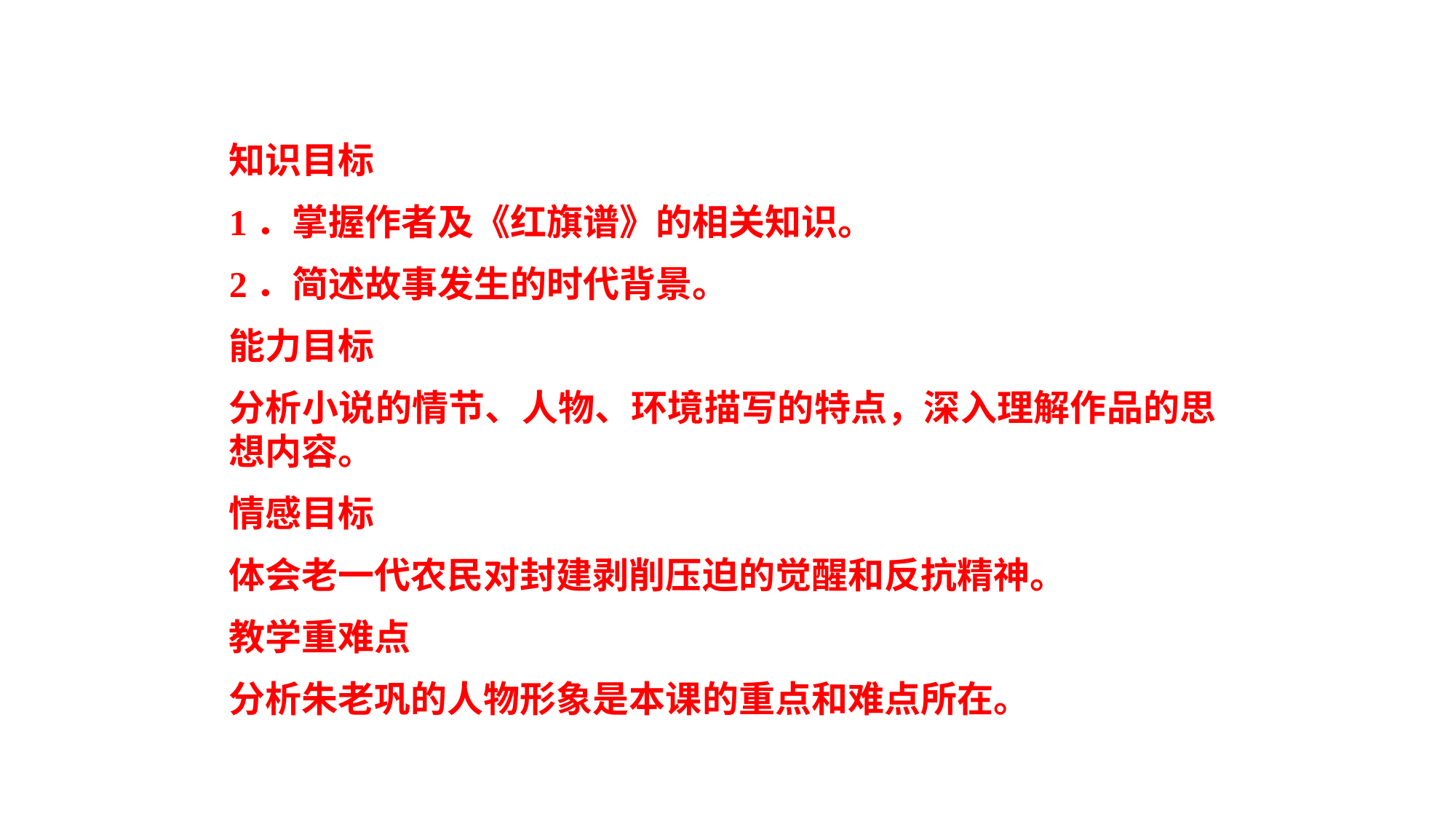

知识目标
1．掌握作者及《红旗谱》的相关知识。
2．简述故事发生的时代背景。
能力目标
分析小说的情节、人物、环境描写的特点，深入理解作品的思想内容。
情感目标
体会老一代农民对封建剥削压迫的觉醒和反抗精神。
教学重难点
分析朱老巩的人物形象是本课的重点和难点所在。